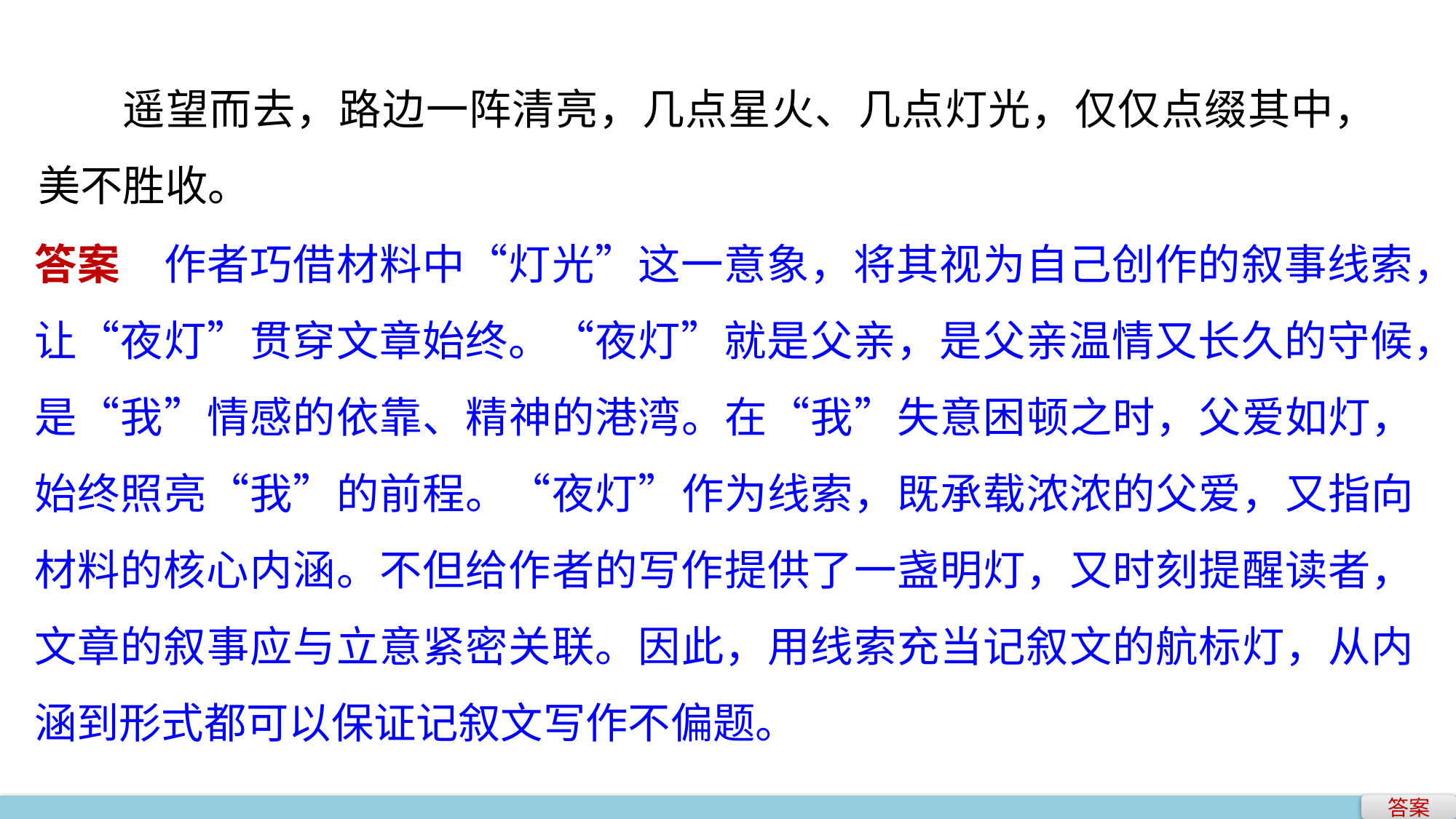

遥望而去，路边一阵清亮，几点星火、几点灯光，仅仅点缀其中，美不胜收。
答案　作者巧借材料中“灯光”这一意象，将其视为自己创作的叙事线索，让“夜灯”贯穿文章始终。“夜灯”就是父亲，是父亲温情又长久的守候，是“我”情感的依靠、精神的港湾。在“我”失意困顿之时，父爱如灯，始终照亮“我”的前程。“夜灯”作为线索，既承载浓浓的父爱，又指向材料的核心内涵。不但给作者的写作提供了一盏明灯，又时刻提醒读者，文章的叙事应与立意紧密关联。因此，用线索充当记叙文的航标灯，从内涵到形式都可以保证记叙文写作不偏题。
答案